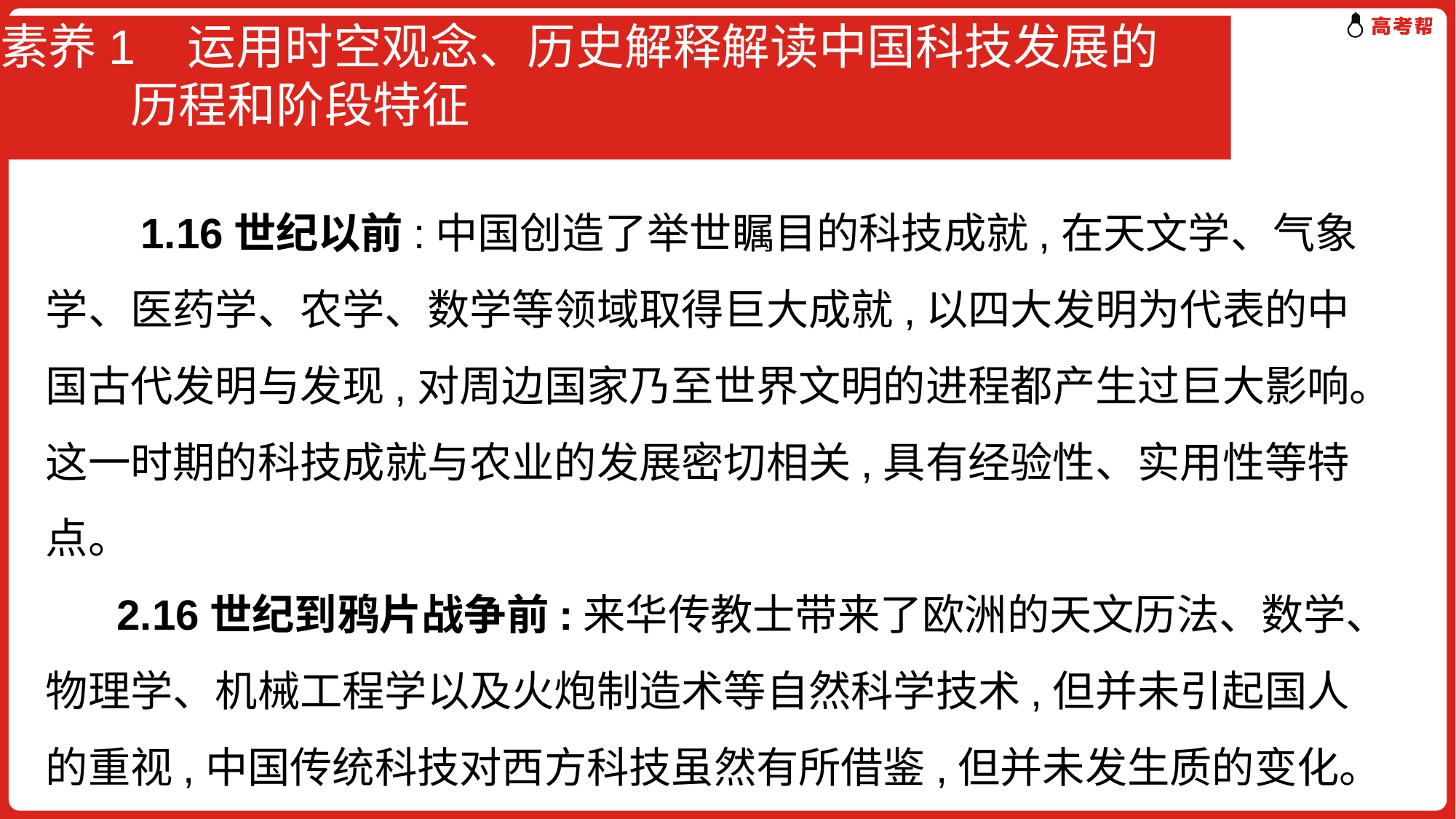

# 素养1   运用时空观念、历史解释解读中国科技发展的 历程和阶段特征
　　1.16世纪以前:中国创造了举世瞩目的科技成就,在天文学、气象学、医药学、农学、数学等领域取得巨大成就,以四大发明为代表的中国古代发明与发现,对周边国家乃至世界文明的进程都产生过巨大影响。这一时期的科技成就与农业的发展密切相关,具有经验性、实用性等特点。
      2.16世纪到鸦片战争前:来华传教士带来了欧洲的天文历法、数学、物理学、机械工程学以及火炮制造术等自然科学技术,但并未引起国人的重视,中国传统科技对西方科技虽然有所借鉴,但并未发生质的变化。